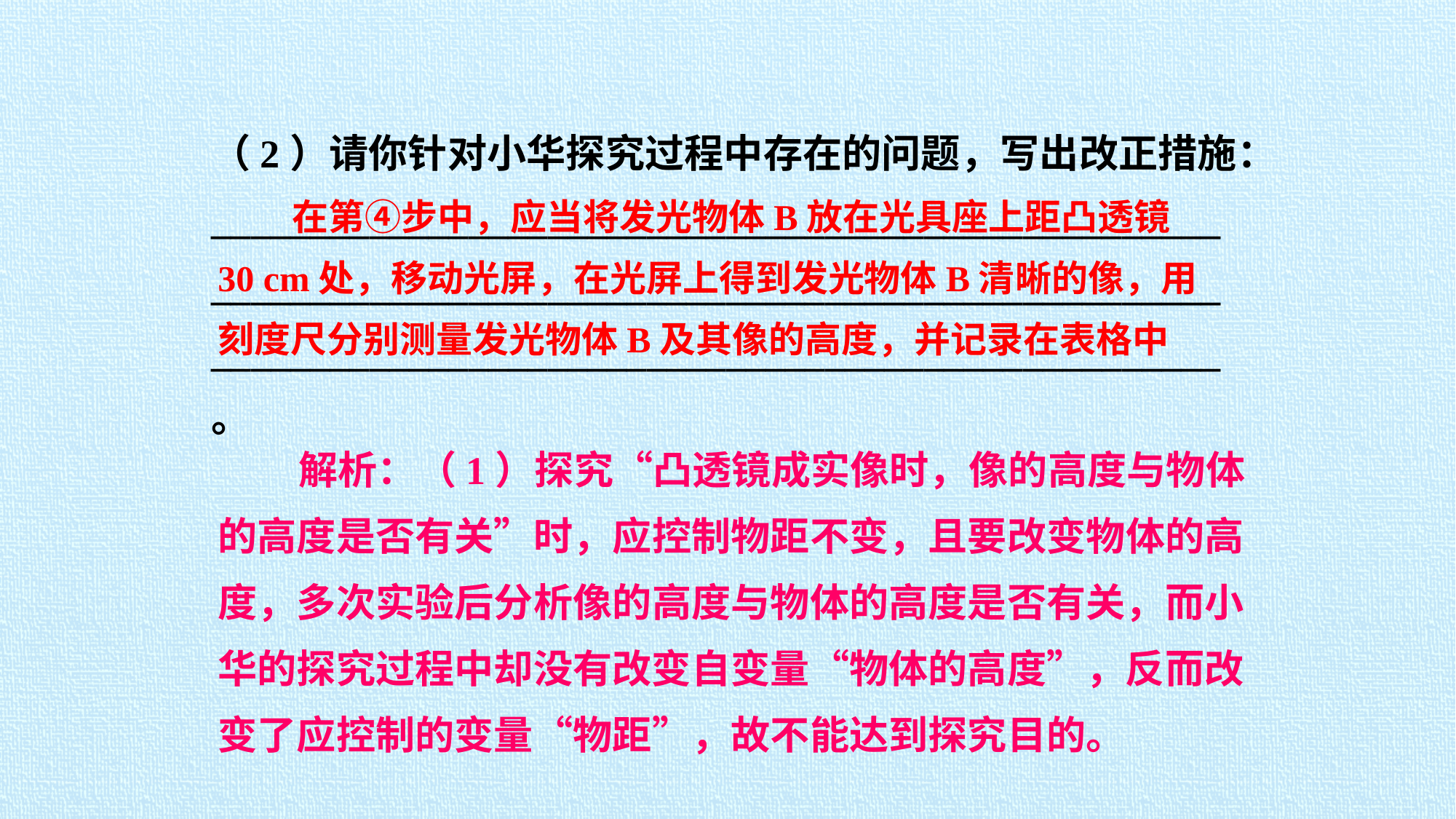

（2）请你针对小华探究过程中存在的问题，写出改正措施：_________________________________________________________________________________________________________________________________________________________。
        在第④步中，应当将发光物体B放在光具座上距凸透镜30 cm处，移动光屏，在光屏上得到发光物体B清晰的像，用刻度尺分别测量发光物体B及其像的高度，并记录在表格中
        解析：（1）探究“凸透镜成实像时，像的高度与物体的高度是否有关”时，应控制物距不变，且要改变物体的高度，多次实验后分析像的高度与物体的高度是否有关，而小华的探究过程中却没有改变自变量“物体的高度”，反而改变了应控制的变量“物距”，故不能达到探究目的。